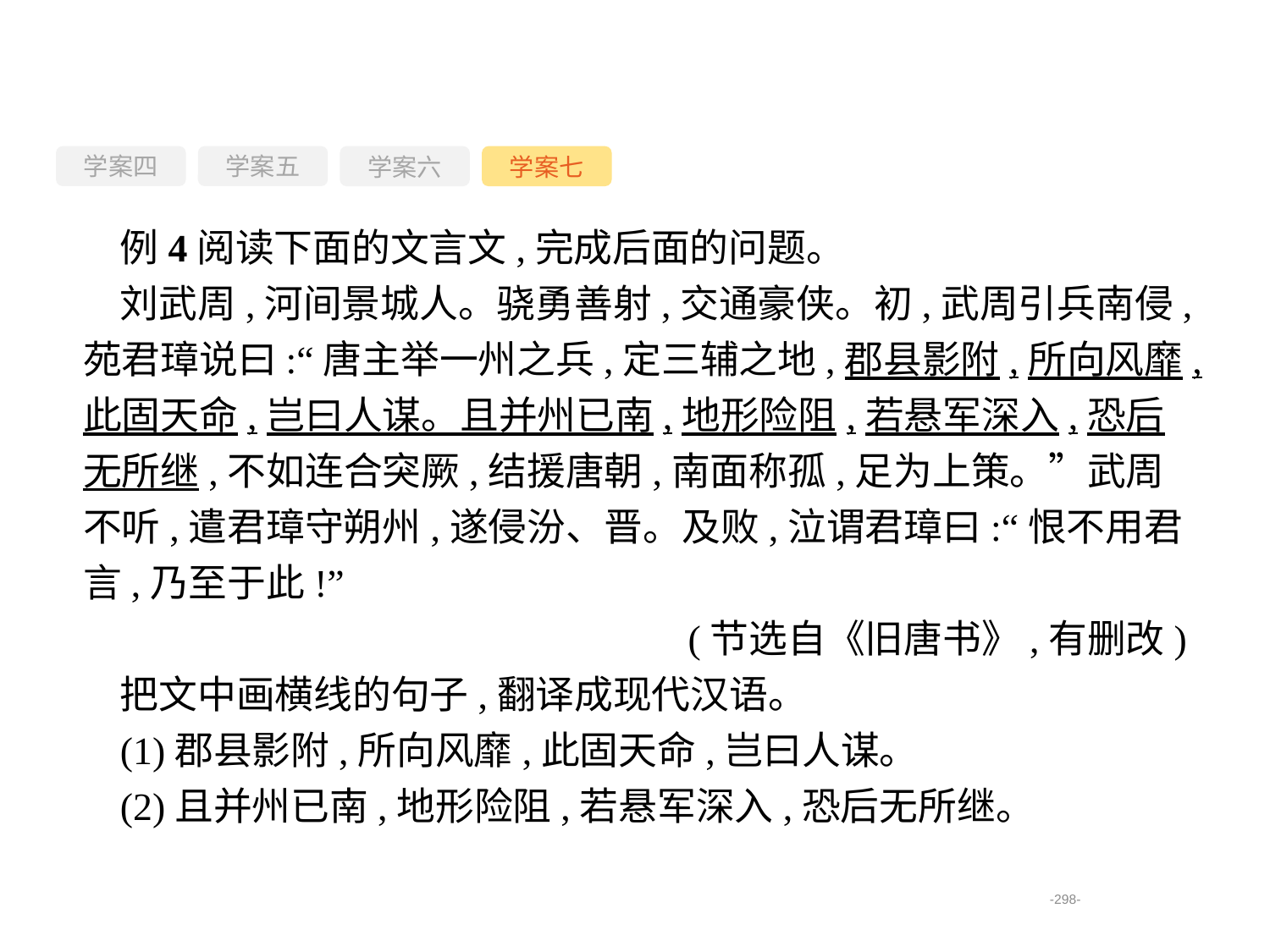

学案四
学案六
学案七
学案五
例4阅读下面的文言文,完成后面的问题。
刘武周,河间景城人。骁勇善射,交通豪侠。初,武周引兵南侵,苑君璋说曰:“唐主举一州之兵,定三辅之地,郡县影附,所向风靡,此固天命,岂曰人谋。且并州已南,地形险阻,若悬军深入,恐后无所继,不如连合突厥,结援唐朝,南面称孤,足为上策。”武周不听,遣君璋守朔州,遂侵汾、晋。及败,泣谓君璋曰:“恨不用君言,乃至于此!”
(节选自《旧唐书》,有删改)
把文中画横线的句子,翻译成现代汉语。
(1)郡县影附,所向风靡,此固天命,岂曰人谋。
(2)且并州已南,地形险阻,若悬军深入,恐后无所继。
-298-